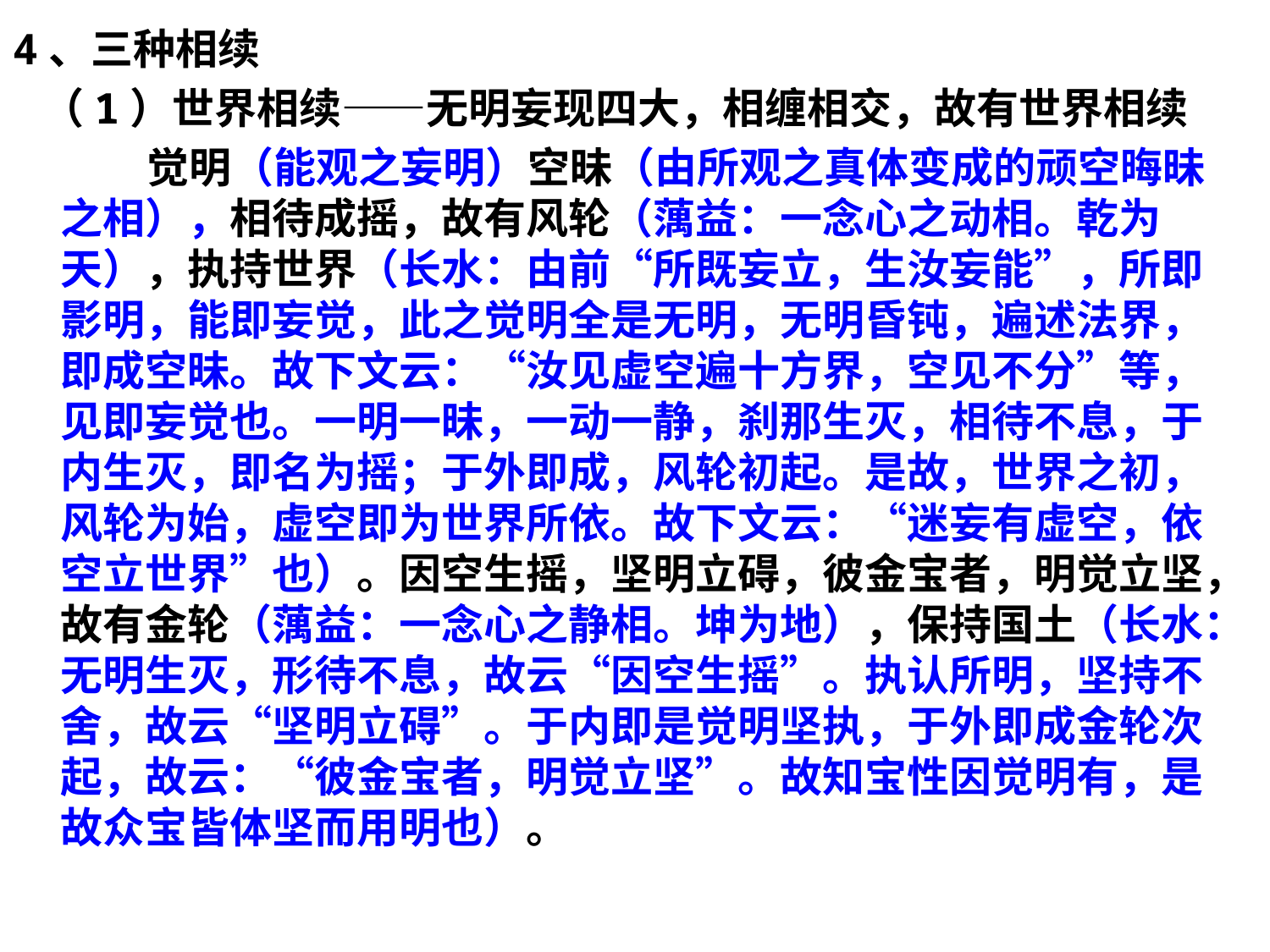

4、三种相续
  （1）世界相续——无明妄现四大，相缠相交，故有世界相续
             觉明（能观之妄明）空昧（由所观之真体变成的顽空晦昧之相），相待成摇，故有风轮（蕅益：一念心之动相。乾为天），执持世界（长水：由前“所既妄立，生汝妄能”，所即影明，能即妄觉，此之觉明全是无明，无明昏钝，遍述法界，即成空昧。故下文云：“汝见虚空遍十方界，空见不分”等，见即妄觉也。一明一昧，一动一静，刹那生灭，相待不息，于内生灭，即名为摇；于外即成，风轮初起。是故，世界之初，风轮为始，虚空即为世界所依。故下文云：“迷妄有虚空，依空立世界”也）。因空生摇，坚明立碍，彼金宝者，明觉立坚，故有金轮（蕅益：一念心之静相。坤为地），保持国土（长水：无明生灭，形待不息，故云“因空生摇”。执认所明，坚持不舍，故云“坚明立碍”。于内即是觉明坚执，于外即成金轮次起，故云：“彼金宝者，明觉立坚”。故知宝性因觉明有，是故众宝皆体坚而用明也）。